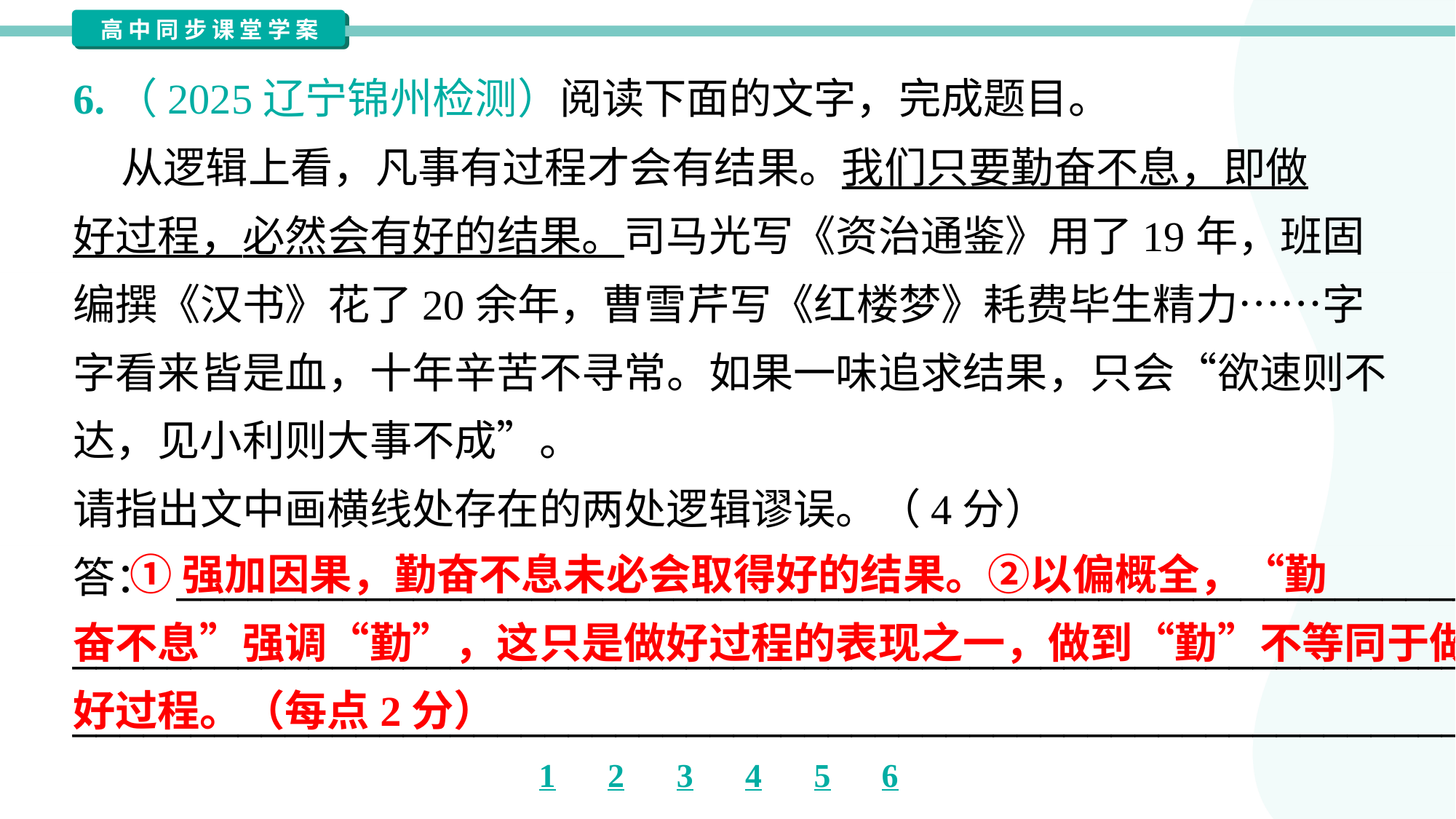

6.（2025辽宁锦州检测）阅读下面的文字，完成题目。
    从逻辑上看，凡事有过程才会有结果。我们只要勤奋不息，即做
好过程，必然会有好的结果。司马光写《资治通鉴》用了19年，班固
编撰《汉书》花了20余年，曹雪芹写《红楼梦》耗费毕生精力……字
字看来皆是血，十年辛苦不寻常。如果一味追求结果，只会“欲速则不
达，见小利则大事不成”。
请指出文中画横线处存在的两处逻辑谬误。（4分）
答： ________________________________________________________
_____________________________________________________________
_____________________________________________________________
      ①强加因果，勤奋不息未必会取得好的结果。②以偏概全，“勤
奋不息”强调“勤”，这只是做好过程的表现之一，做到“勤”不等同于做
好过程。（每点2分）